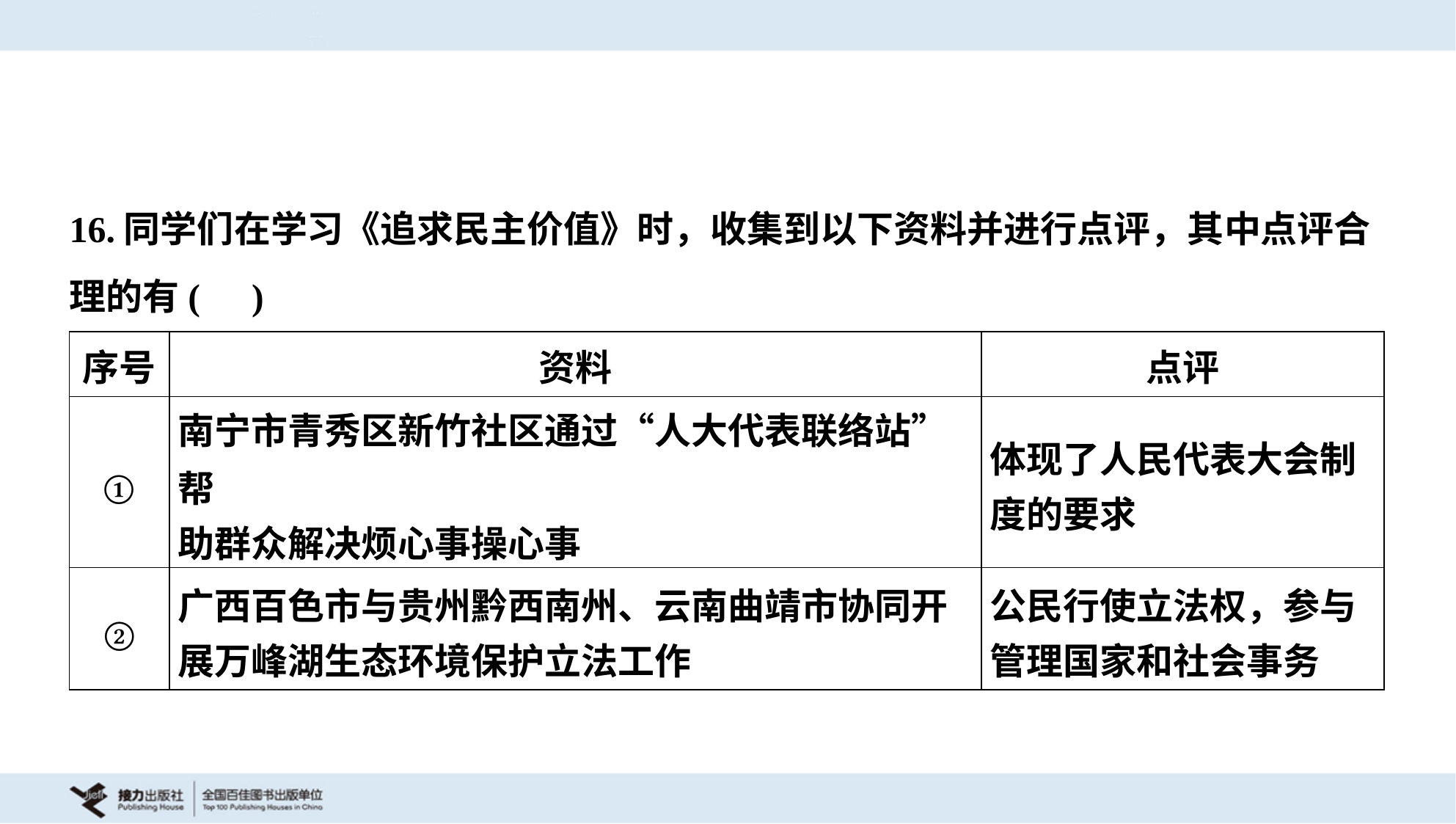

16.同学们在学习《追求民主价值》时，收集到以下资料并进行点评，其中点评合
理的有(     )
| 序号 | 资料 | 点评 |
| --- | --- | --- |
| ① | 南宁市青秀区新竹社区通过“人大代表联络站”帮 助群众解决烦心事操心事 | 体现了人民代表大会制 度的要求 |
| ② | 广西百色市与贵州黔西南州、云南曲靖市协同开 展万峰湖生态环境保护立法工作 | 公民行使立法权，参与 管理国家和社会事务 |